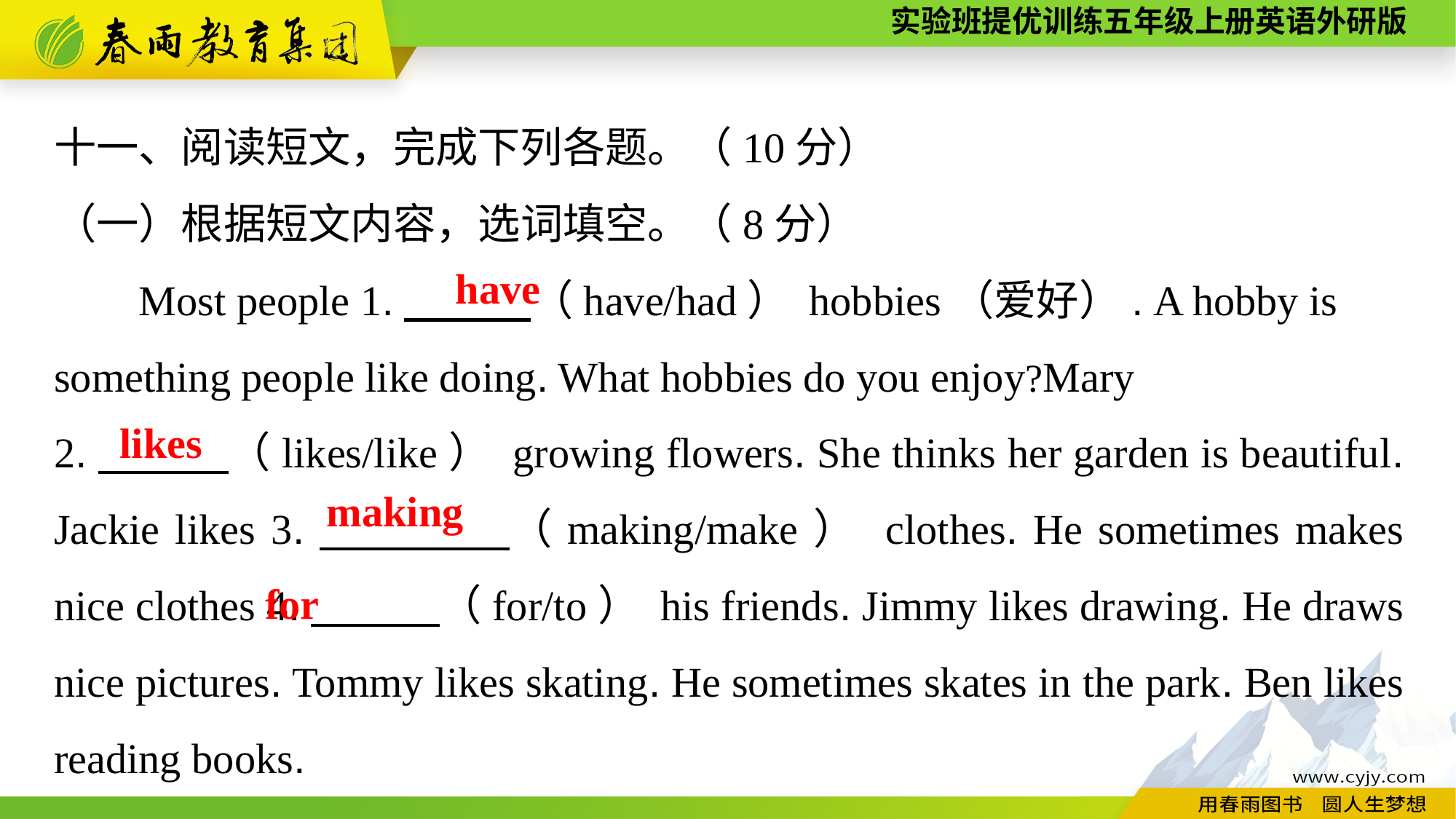

十一、阅读短文，完成下列各题。（10分）
（一）根据短文内容，选词填空。（8分）
Most people 1.　　　（have/had） hobbies（爱好）. A hobby is something people like doing. What hobbies do you enjoy?Mary
2.　　　（likes/like） growing flowers. She thinks her garden is beautiful. Jackie likes 3.　　　　（making/make） clothes. He sometimes makes nice clothes 4.　　　（for/to） his friends. Jimmy likes drawing. He draws nice pictures. Tommy likes skating. He sometimes skates in the park. Ben likes reading books.
have
likes
making
for